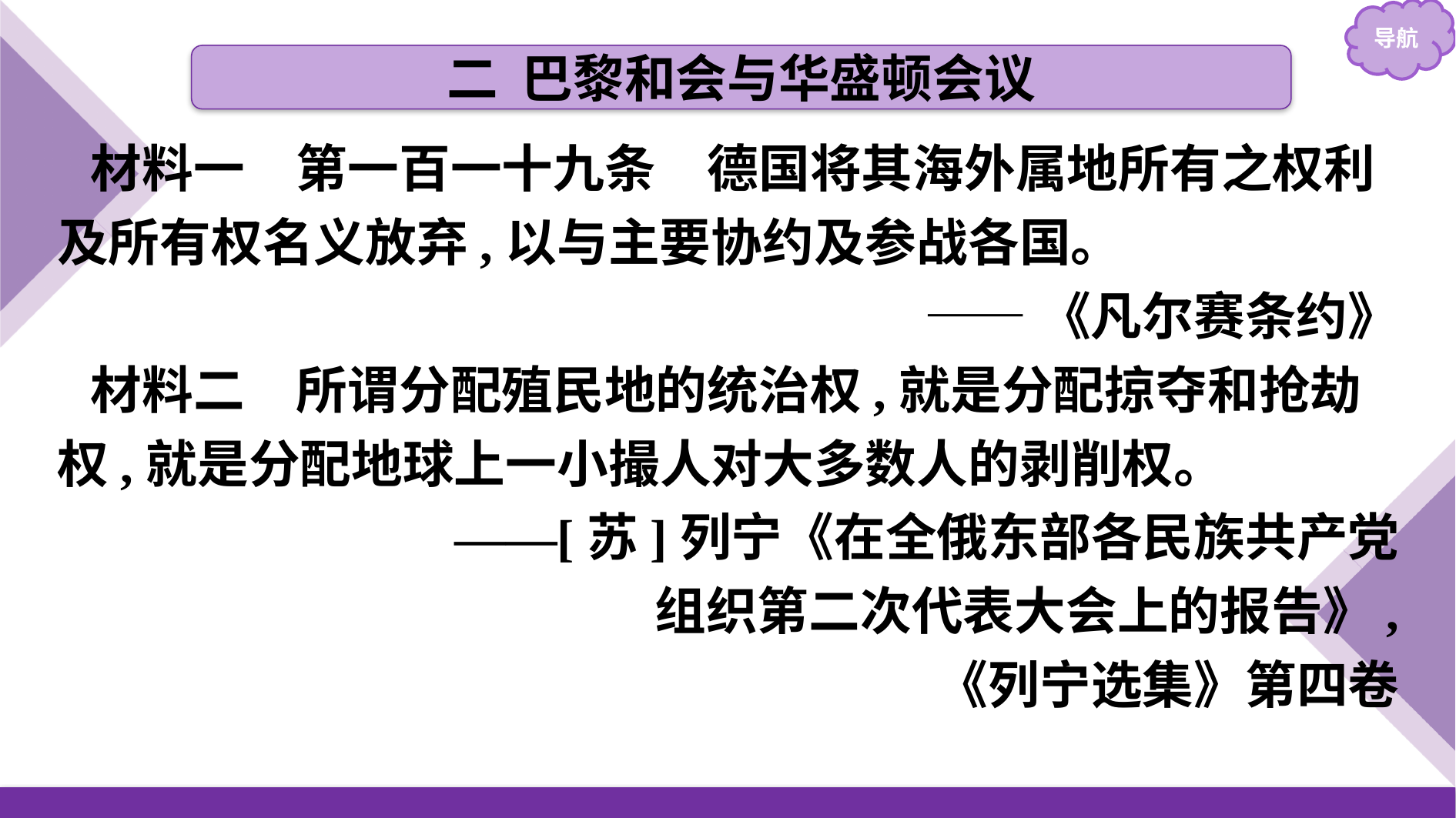

二  巴黎和会与华盛顿会议
材料一　第一百一十九条　德国将其海外属地所有之权利及所有权名义放弃,以与主要协约及参战各国。
——《凡尔赛条约》
材料二　所谓分配殖民地的统治权,就是分配掠夺和抢劫权,就是分配地球上一小撮人对大多数人的剥削权。
——[苏]列宁《在全俄东部各民族共产党
组织第二次代表大会上的报告》,
《列宁选集》第四卷